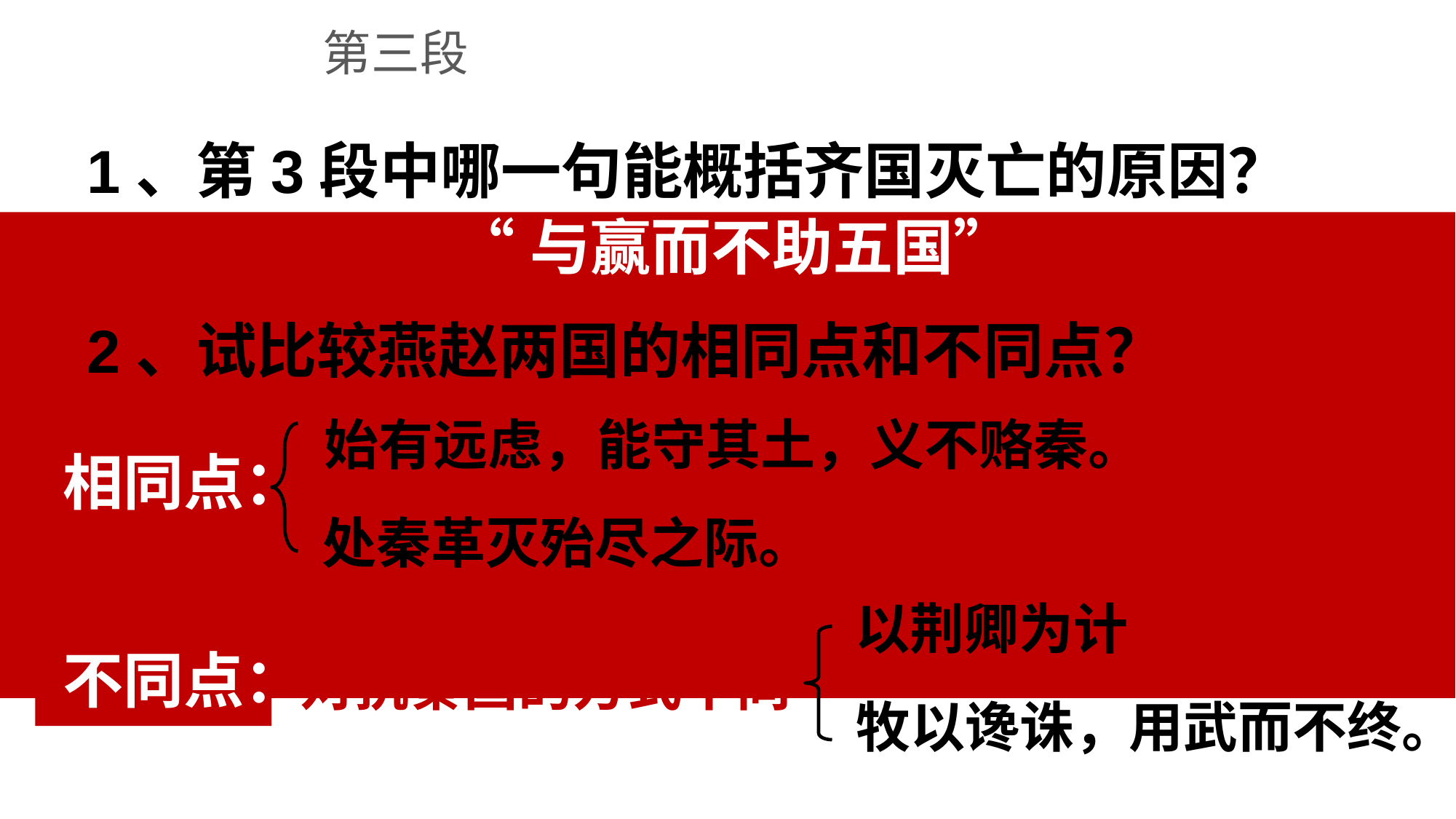

第三段
1、第3段中哪一句能概括齐国灭亡的原因？
 “与赢而不助五国”
2、试比较燕赵两国的相同点和不同点？
始有远虑，能守其土，义不赂秦。（形势环境）

相同点：
处秦革灭殆尽之际。（军事策略 ）
以荆卿为计

不同点：
对抗秦国的方式不同
牧以谗诛，用武而不终。